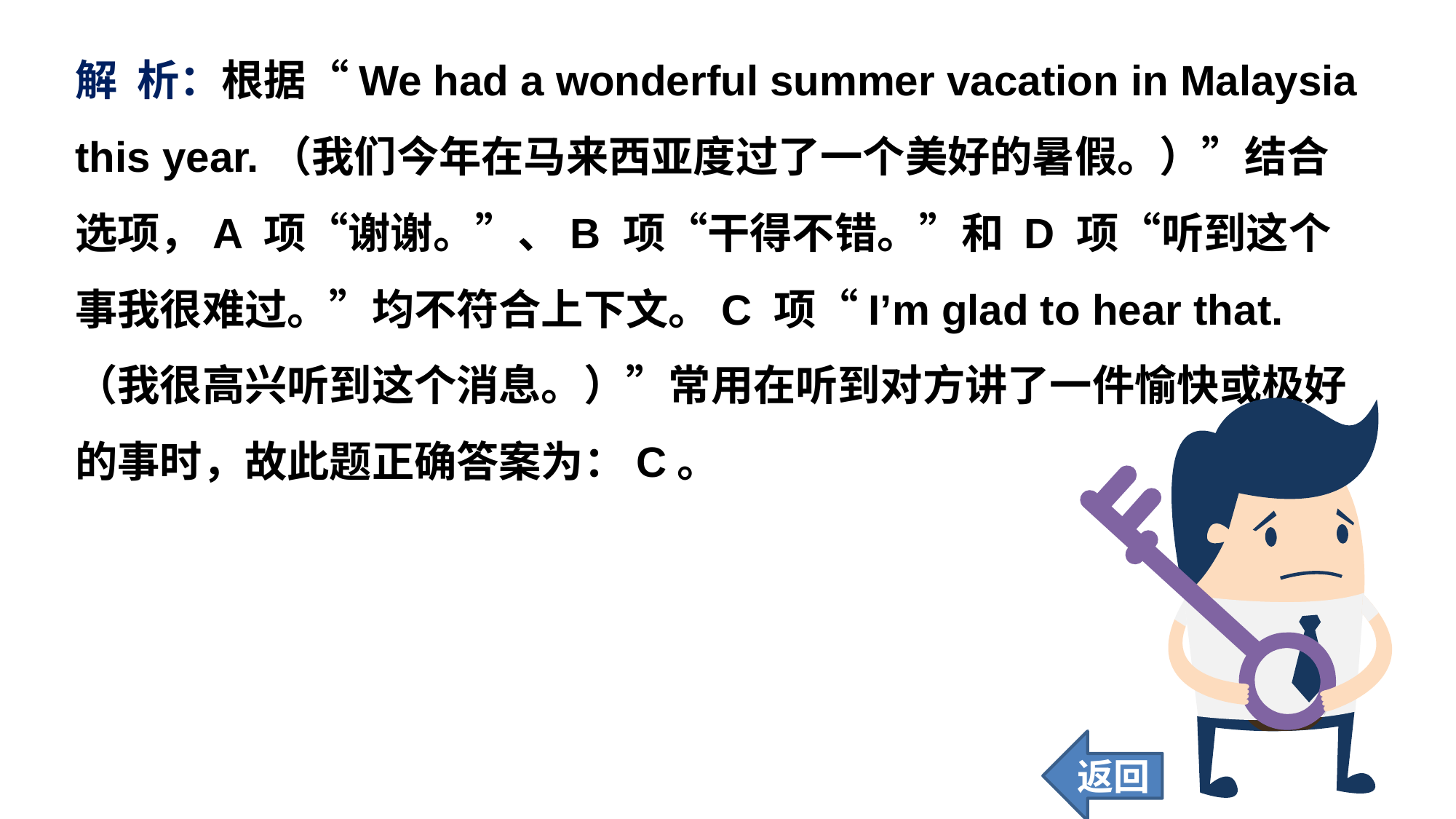

解  析：根据“We had a wonderful summer vacation in Malaysia this year.（我们今年在马来西亚度过了一个美好的暑假。）”结合选项，A 项“谢谢。”、B 项“干得不错。”和 D 项“听到这个事我很难过。”均不符合上下文。C 项“I’m glad to hear that.（我很高兴听到这个消息。）”常用在听到对方讲了一件愉快或极好的事时，故此题正确答案为：C。

返回
48